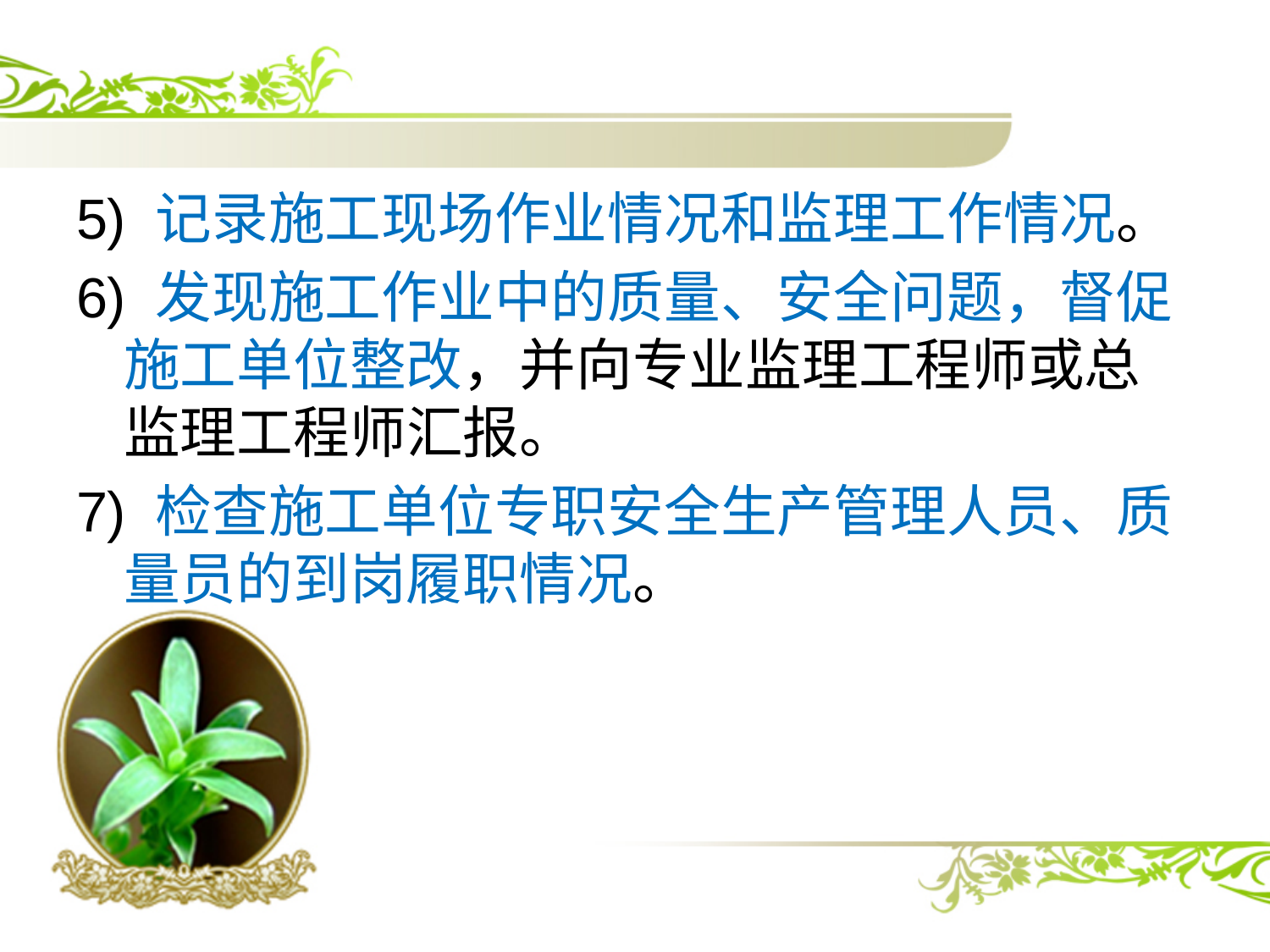

5) 记录施工现场作业情况和监理工作情况。
6) 发现施工作业中的质量、安全问题，督促施工单位整改，并向专业监理工程师或总监理工程师汇报。
7) 检查施工单位专职安全生产管理人员、质量员的到岗履职情况。